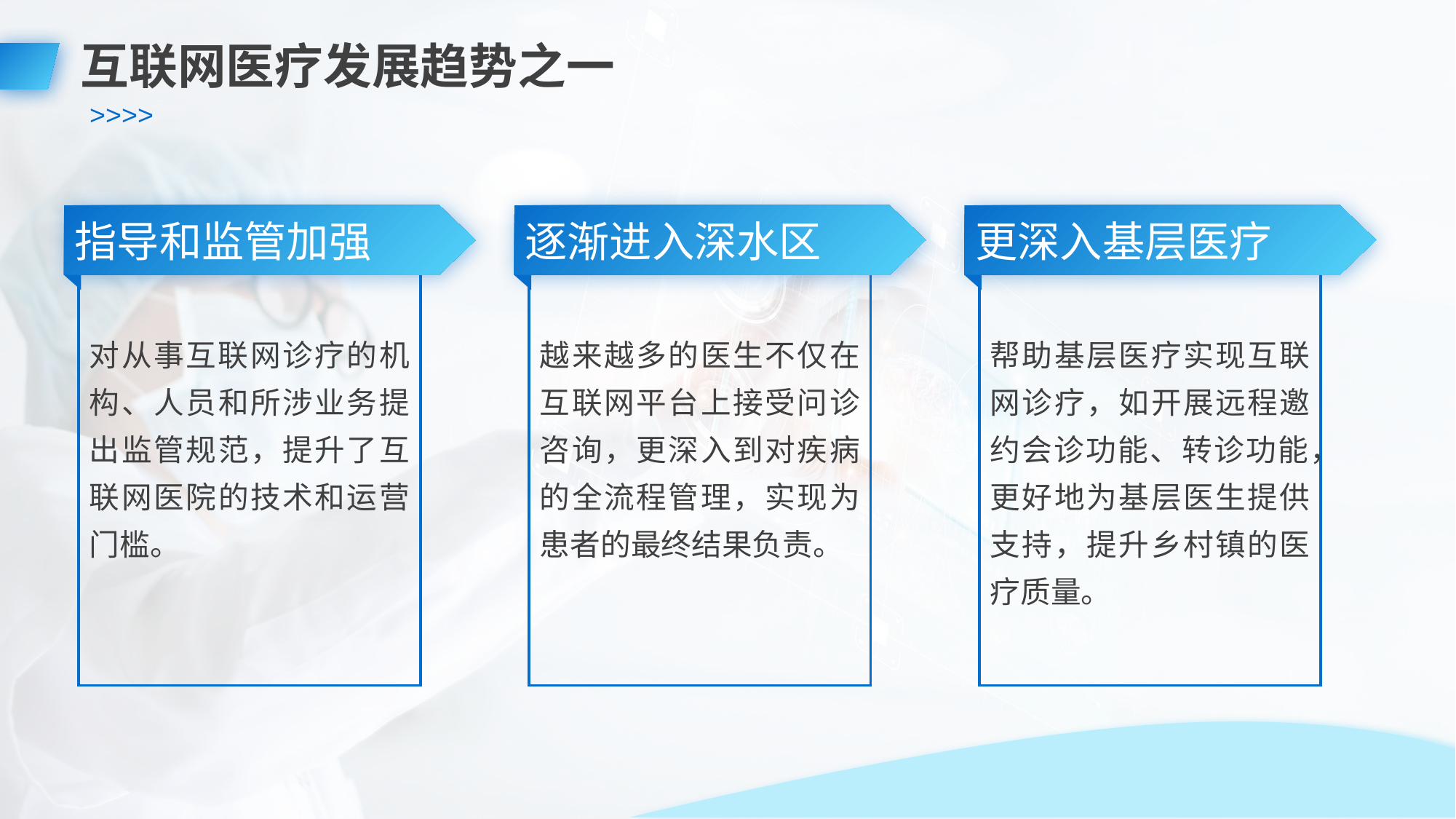

互联网医疗发展趋势之一

指导和监管加强
逐渐进入深水区
更深入基层医疗

对从事互联网诊疗的机构、人员和所涉业务提出监管规范，提升了互联网医院的技术和运营门槛。
越来越多的医生不仅在互联网平台上接受问诊咨询，更深入到对疾病的全流程管理，实现为患者的最终结果负责。
帮助基层医疗实现互联网诊疗，如开展远程邀约会诊功能、转诊功能，更好地为基层医生提供支持，提升乡村镇的医疗质量。